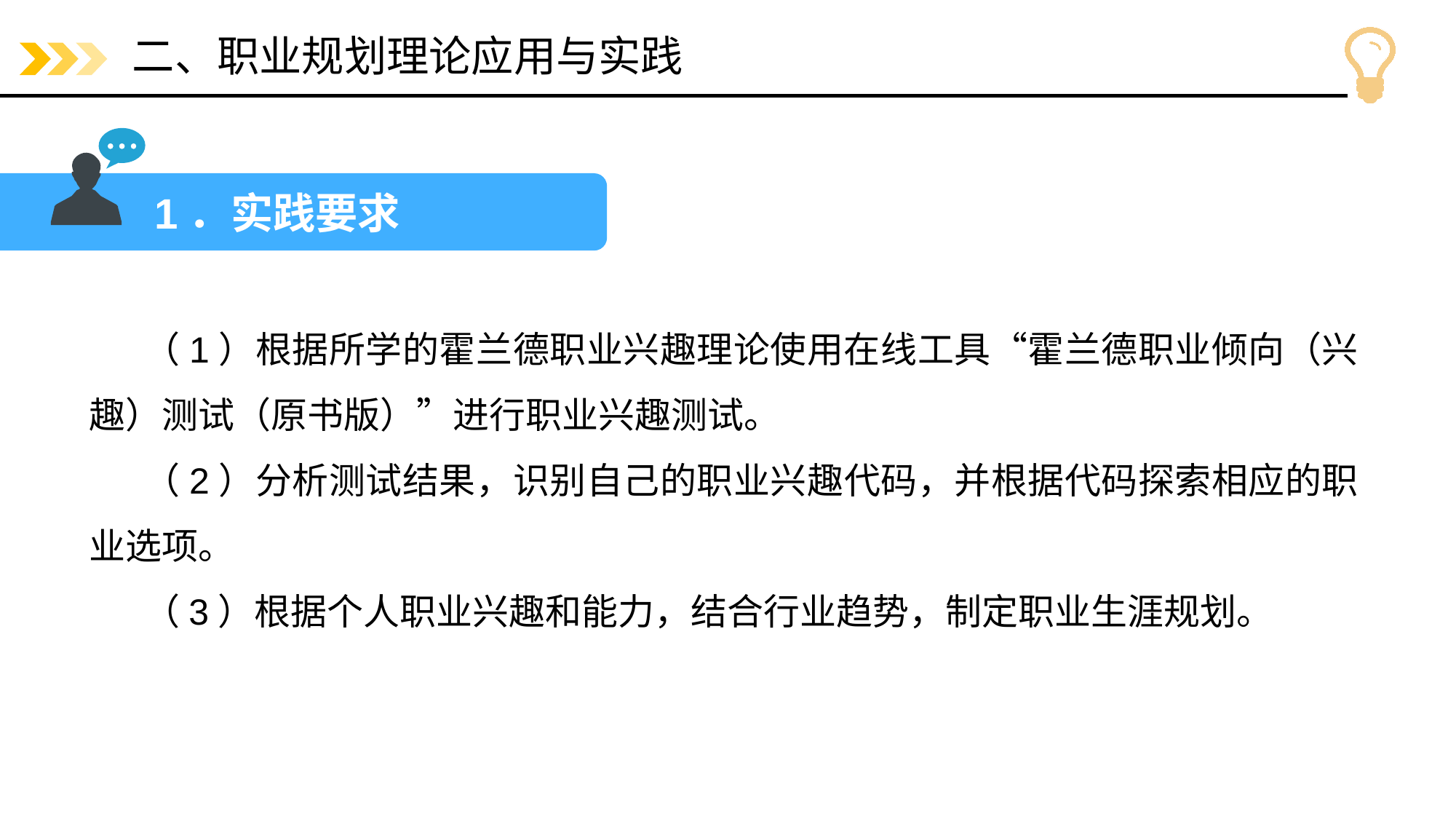

39
# 二、职业规划理论应用与实践

1．实践要求
（1）根据所学的霍兰德职业兴趣理论使用在线工具“霍兰德职业倾向（兴趣）测试（原书版）”进行职业兴趣测试。
（2）分析测试结果，识别自己的职业兴趣代码，并根据代码探索相应的职业选项。
（3）根据个人职业兴趣和能力，结合行业趋势，制定职业生涯规划。